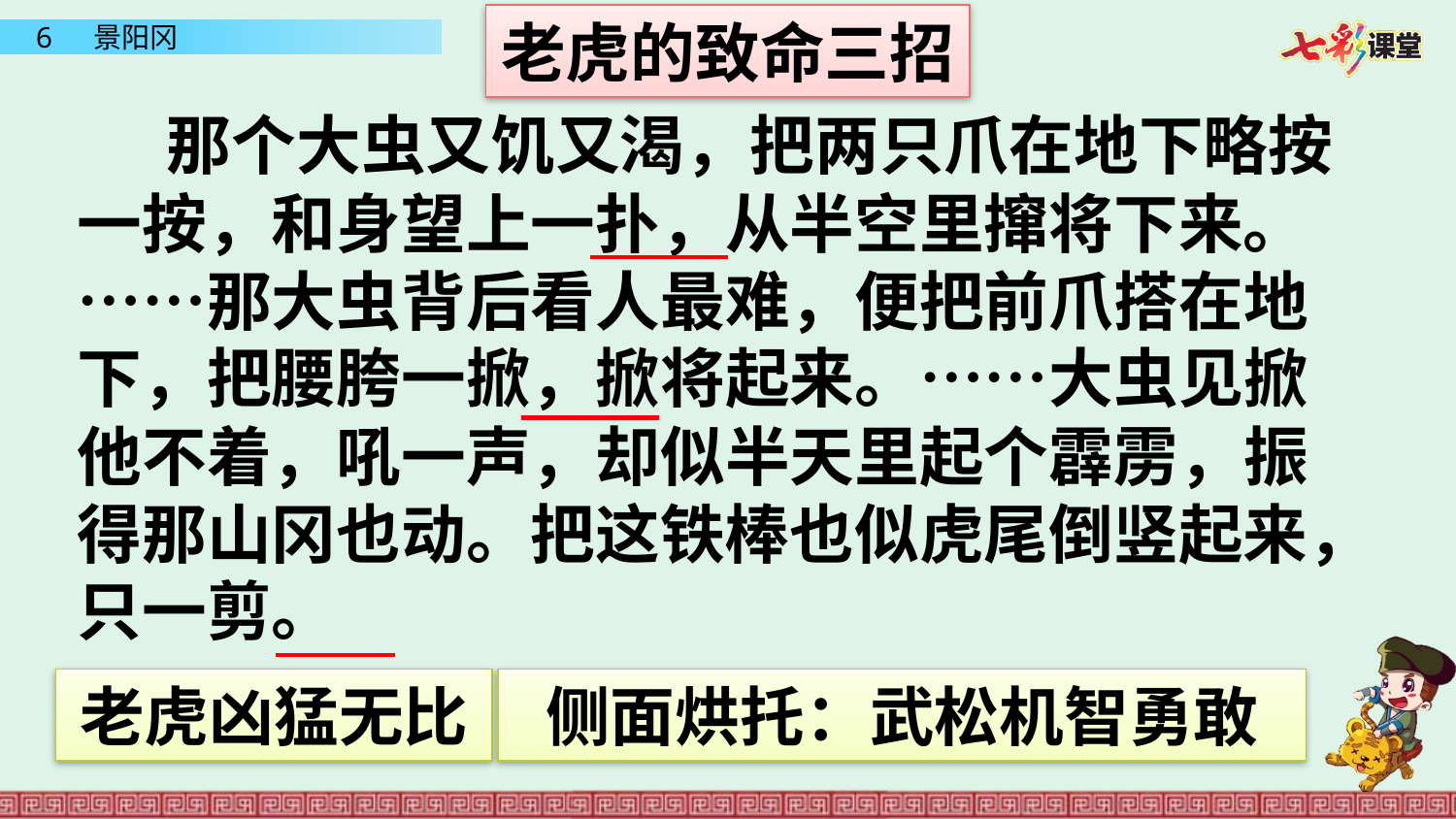

老虎的致命三招
     那个大虫又饥又渴，把两只爪在地下略按一按，和身望上一扑，从半空里撺将下来。……那大虫背后看人最难，便把前爪搭在地下，把腰胯一掀，掀将起来。……大虫见掀他不着，吼一声，却似半天里起个霹雳，振得那山冈也动。把这铁棒也似虎尾倒竖起来，只一剪。
侧面烘托：武松机智勇敢
老虎凶猛无比